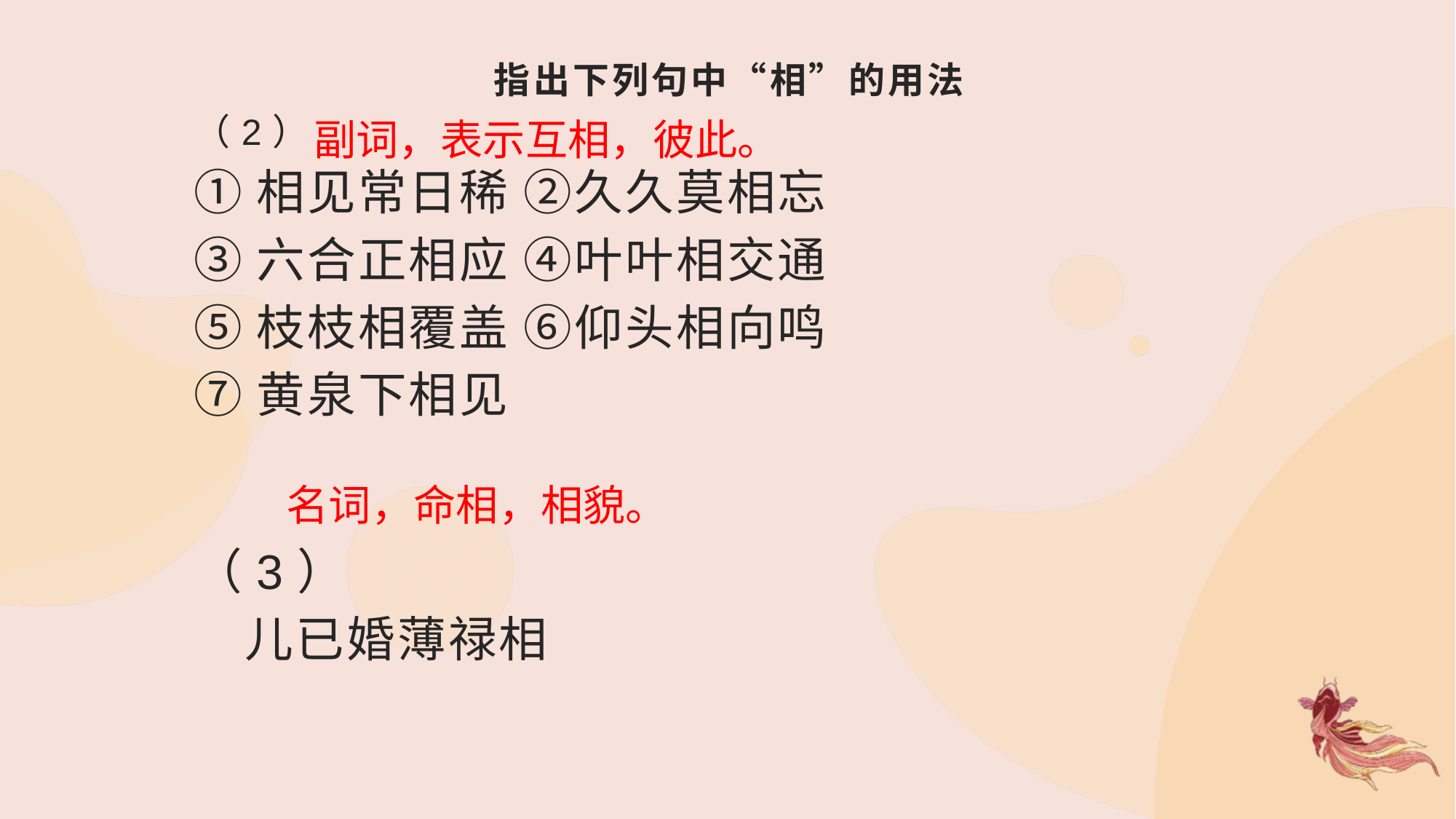

# 指出下列句中“相”的用法
（2）
①相见常日稀 ②久久莫相忘
③六合正相应 ④叶叶相交通
⑤枝枝相覆盖 ⑥仰头相向鸣
⑦黄泉下相见

（3）
   儿已婚薄禄相
副词，表示互相，彼此。
名词，命相，相貌。